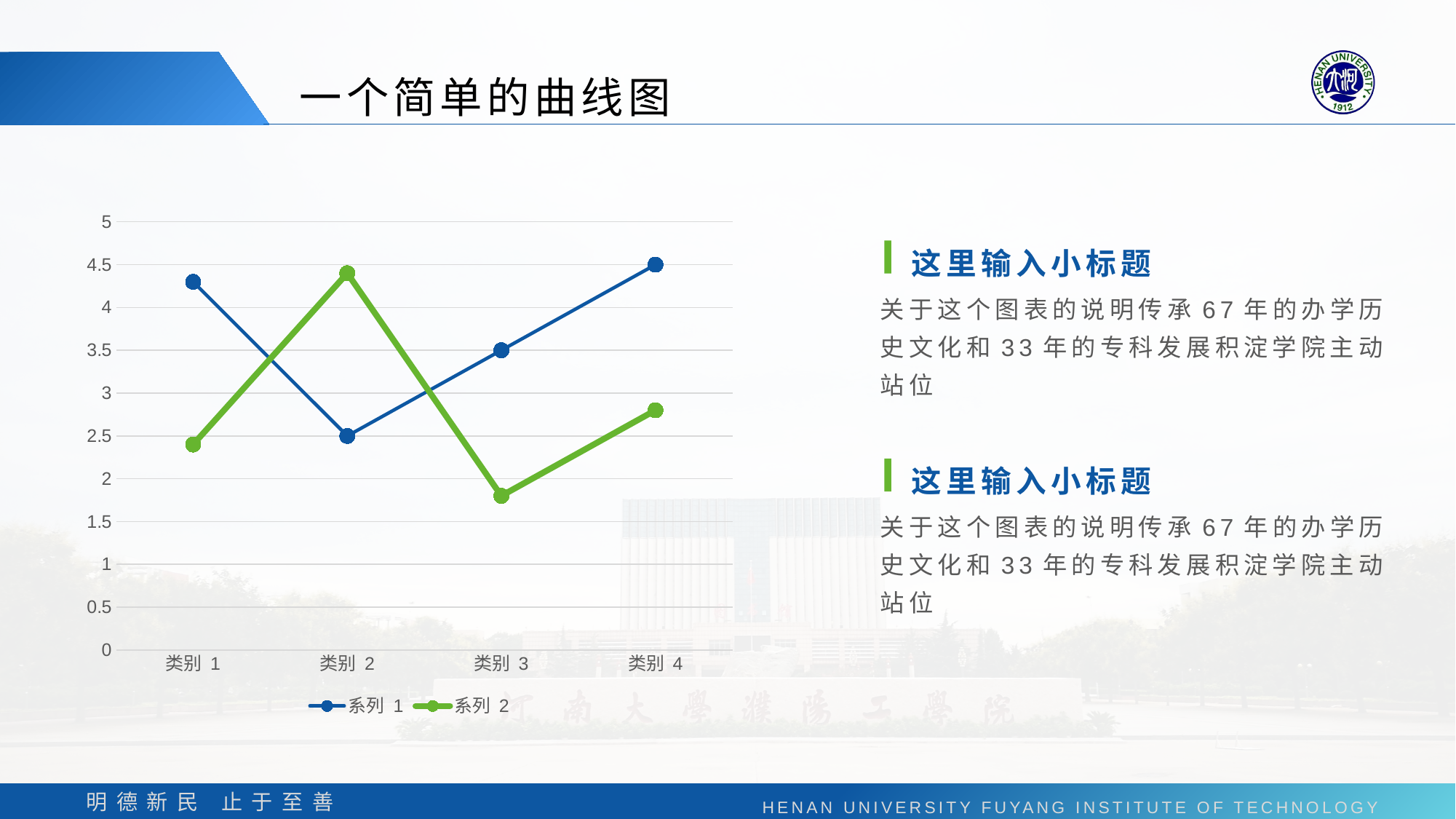

一个简单的曲线图

### Chart

| Category | 系列 1 | 系列 2 |
|---|---|---|
| 类别 1 | 4.3 | 2.4 |
| 类别 2 | 2.5 | 4.4 |
| 类别 3 | 3.5 | 1.8 |
| 类别 4 | 4.5 | 2.8 |
这里输入小标题

关于这个图表的说明传承67年的办学历史文化和33年的专科发展积淀学院主动站位
这里输入小标题

关于这个图表的说明传承67年的办学历史文化和33年的专科发展积淀学院主动站位